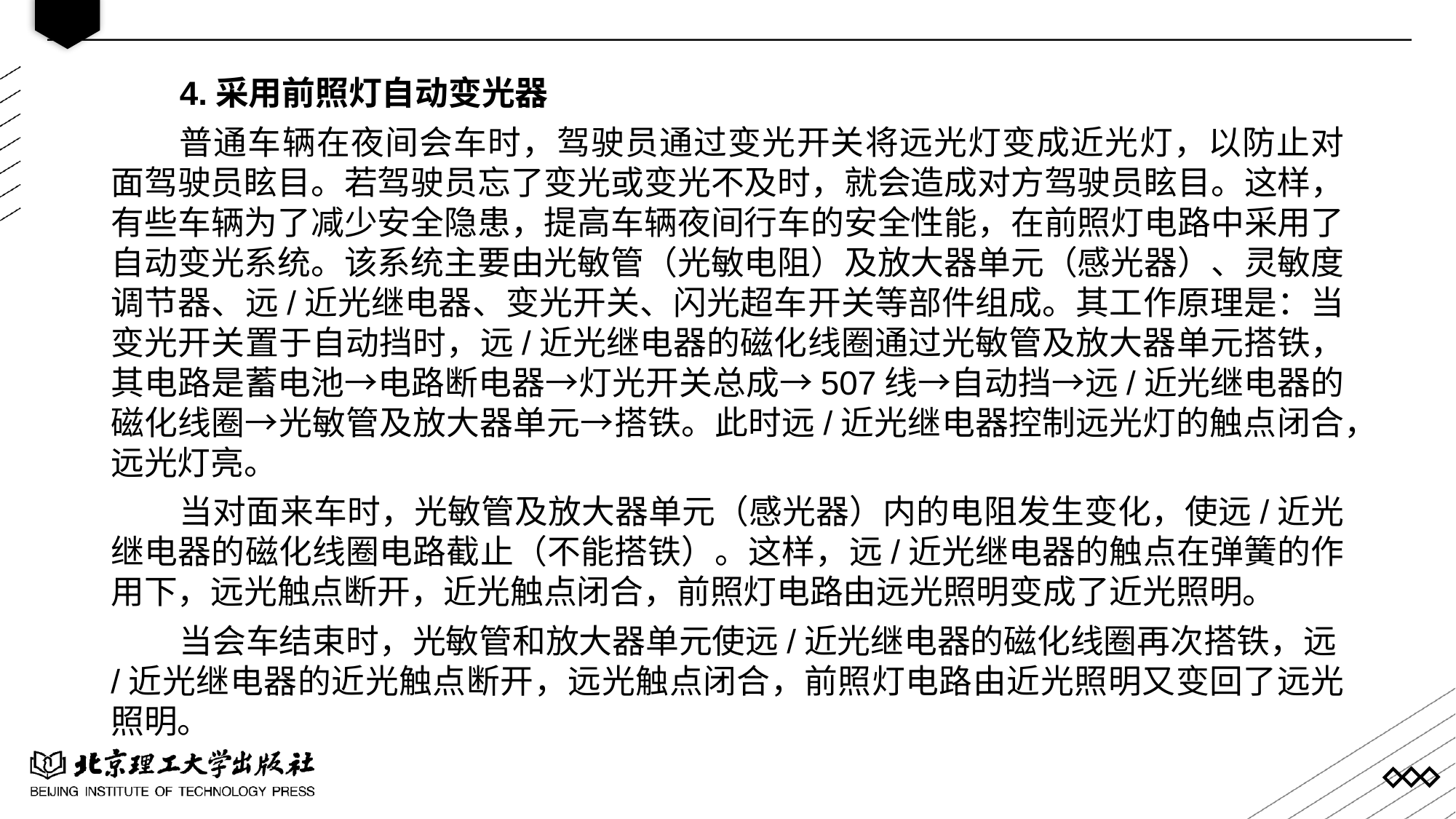

4.采用前照灯自动变光器
普通车辆在夜间会车时，驾驶员通过变光开关将远光灯变成近光灯，以防止对面驾驶员眩目。若驾驶员忘了变光或变光不及时，就会造成对方驾驶员眩目。这样，有些车辆为了减少安全隐患，提高车辆夜间行车的安全性能，在前照灯电路中采用了自动变光系统。该系统主要由光敏管（光敏电阻）及放大器单元（感光器）、灵敏度调节器、远/近光继电器、变光开关、闪光超车开关等部件组成。其工作原理是：当变光开关置于自动挡时，远/近光继电器的磁化线圈通过光敏管及放大器单元搭铁，其电路是蓄电池→电路断电器→灯光开关总成→507线→自动挡→远/近光继电器的磁化线圈→光敏管及放大器单元→搭铁。此时远/近光继电器控制远光灯的触点闭合，远光灯亮。
当对面来车时，光敏管及放大器单元（感光器）内的电阻发生变化，使远/近光继电器的磁化线圈电路截止（不能搭铁）。这样，远/近光继电器的触点在弹簧的作用下，远光触点断开，近光触点闭合，前照灯电路由远光照明变成了近光照明。
当会车结束时，光敏管和放大器单元使远/近光继电器的磁化线圈再次搭铁，远/近光继电器的近光触点断开，远光触点闭合，前照灯电路由近光照明又变回了远光照明。